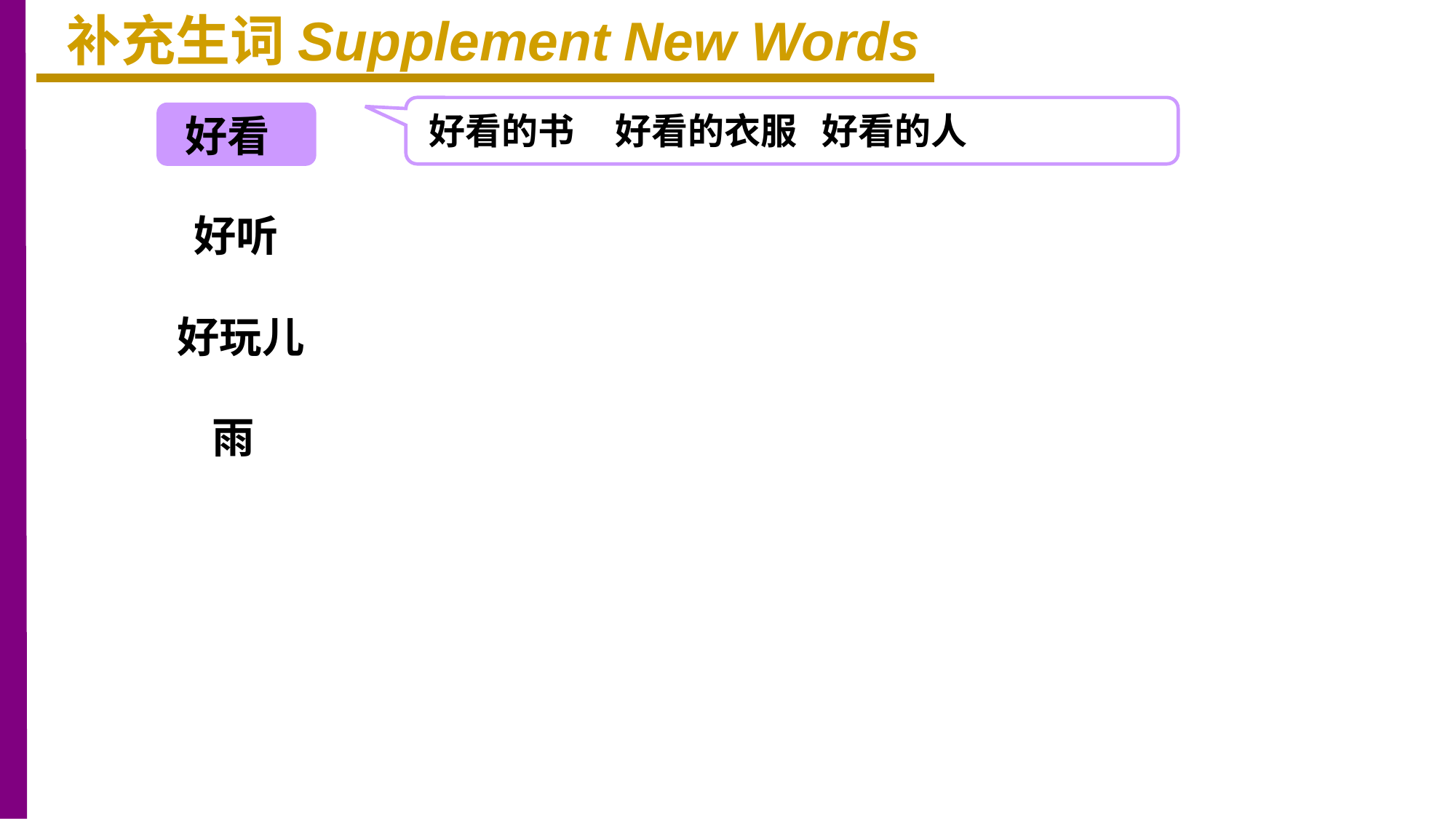

补充生词Supplement New Words

好看的书     好看的衣服   好看的人
好看
好听
好玩儿
雨